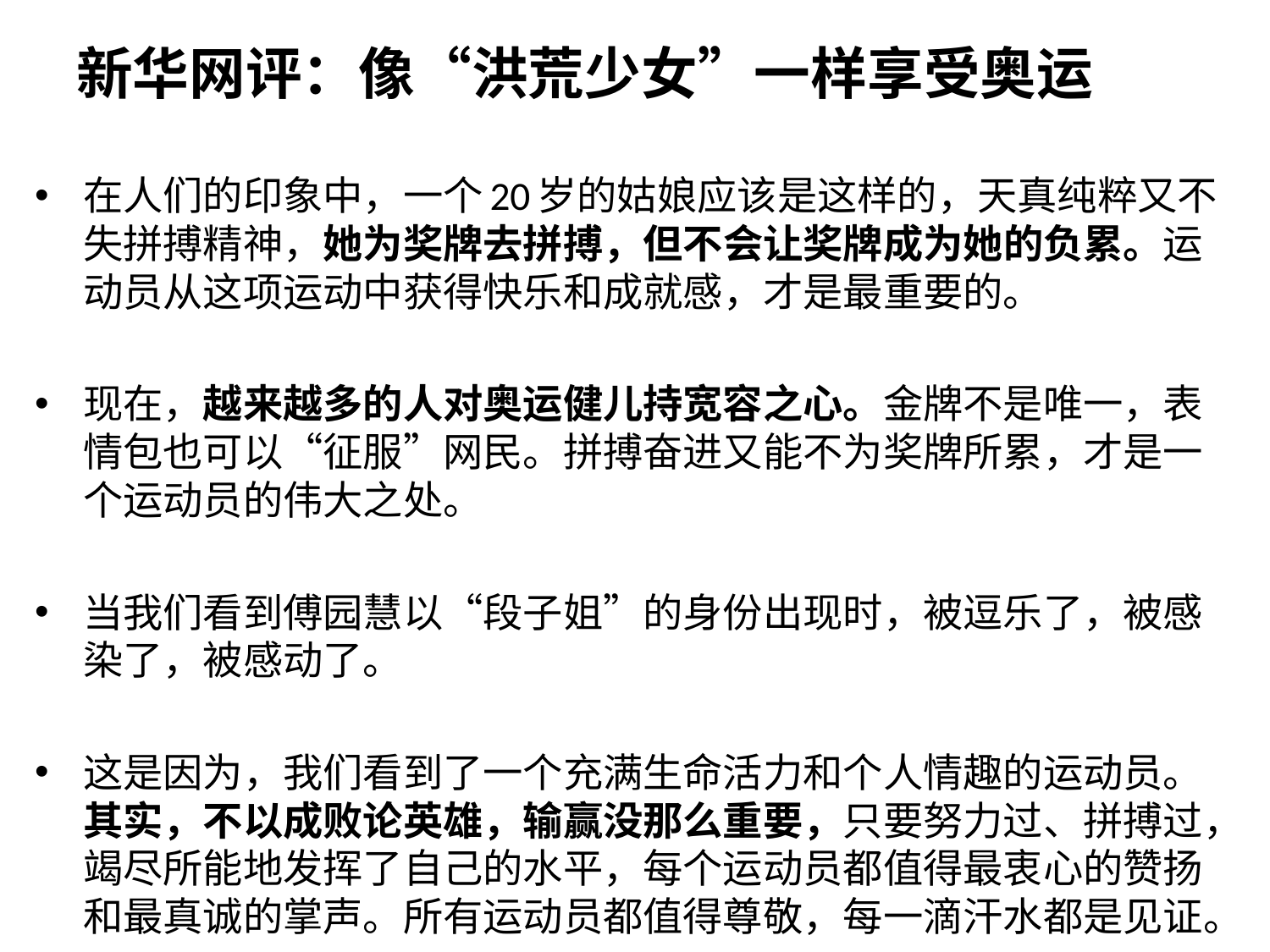

# 新华网评：像“洪荒少女”一样享受奥运
在人们的印象中，一个20岁的姑娘应该是这样的，天真纯粹又不失拼搏精神，她为奖牌去拼搏，但不会让奖牌成为她的负累。运动员从这项运动中获得快乐和成就感，才是最重要的。

现在，越来越多的人对奥运健儿持宽容之心。金牌不是唯一，表情包也可以“征服”网民。拼搏奋进又能不为奖牌所累，才是一个运动员的伟大之处。

当我们看到傅园慧以“段子姐”的身份出现时，被逗乐了，被感染了，被感动了。

这是因为，我们看到了一个充满生命活力和个人情趣的运动员。其实，不以成败论英雄，输赢没那么重要，只要努力过、拼搏过，竭尽所能地发挥了自己的水平，每个运动员都值得最衷心的赞扬和最真诚的掌声。所有运动员都值得尊敬，每一滴汗水都是见证。